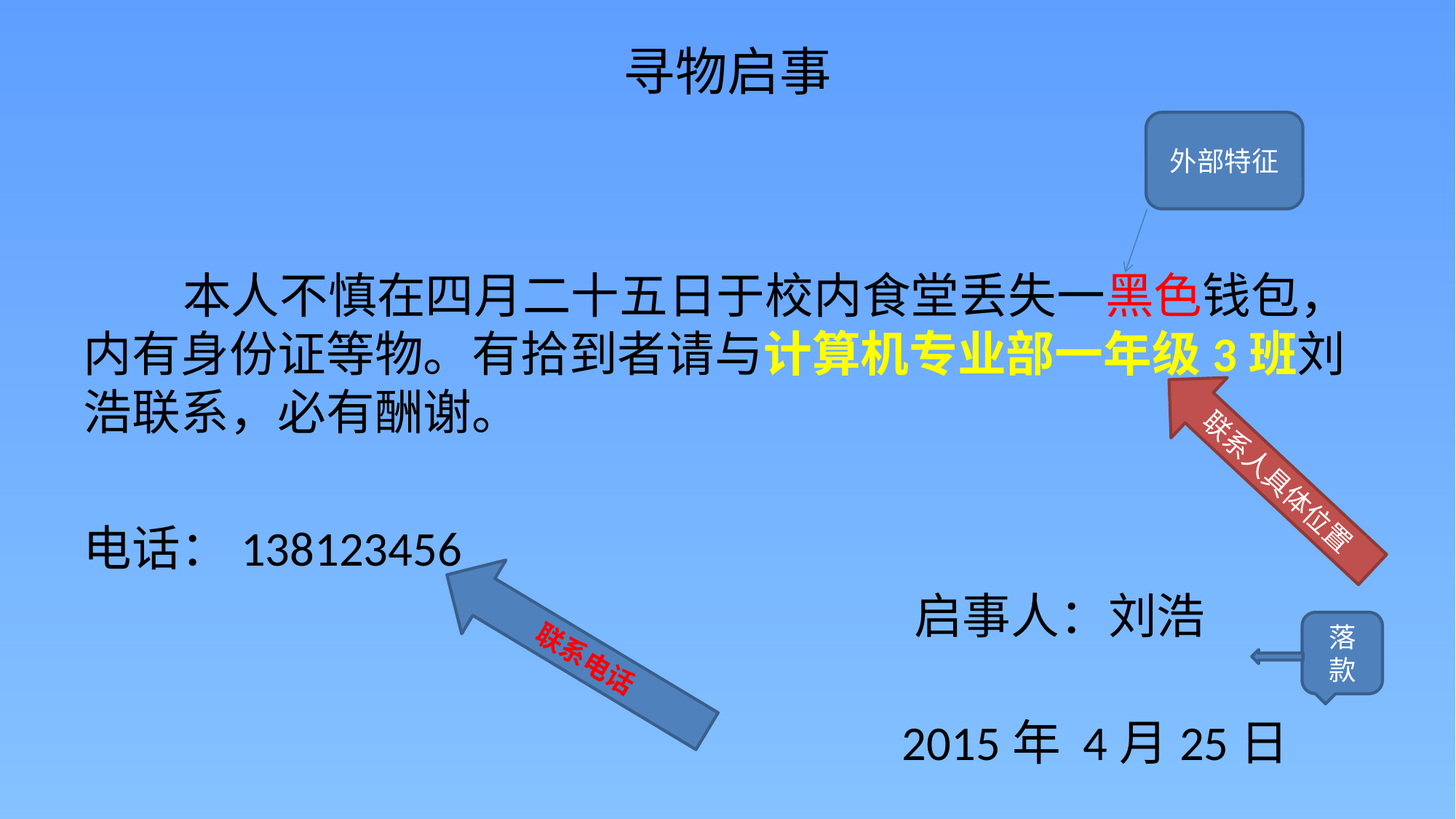

# 寻物启事
外部特征

        本人不慎在四月二十五日于校内食堂丢失一黑色钱包，内有身份证等物。有拾到者请与计算机专业部一年级3班刘浩联系，必有酬谢。

电话：138123456
                                                                           启事人：刘浩
                                                                           2015年 4月25日
联系人具体位置
联系电话
落款